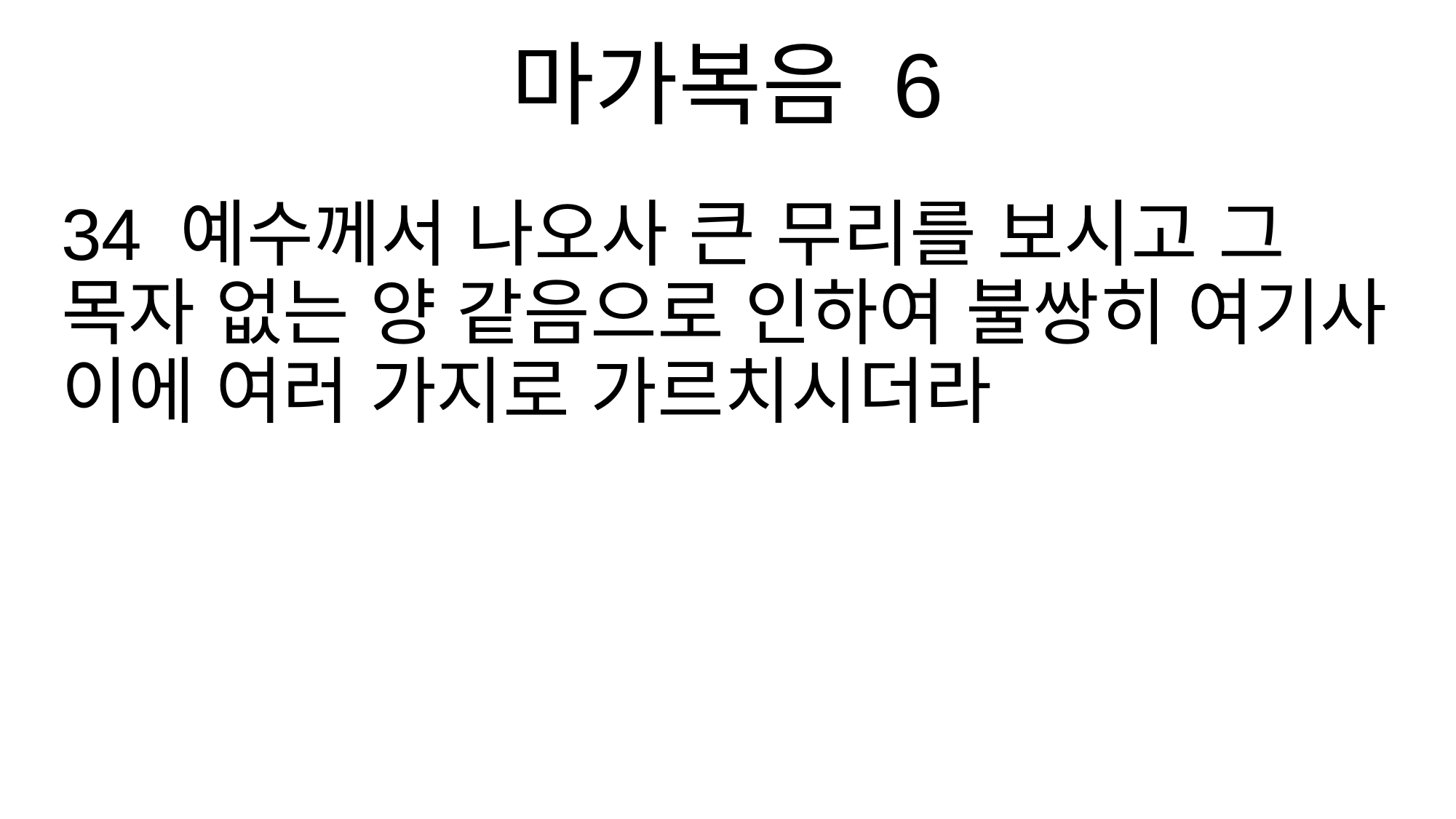

마가복음 6
34 예수께서 나오사 큰 무리를 보시고 그 목자 없는 양 같음으로 인하여 불쌍히 여기사 이에 여러 가지로 가르치시더라